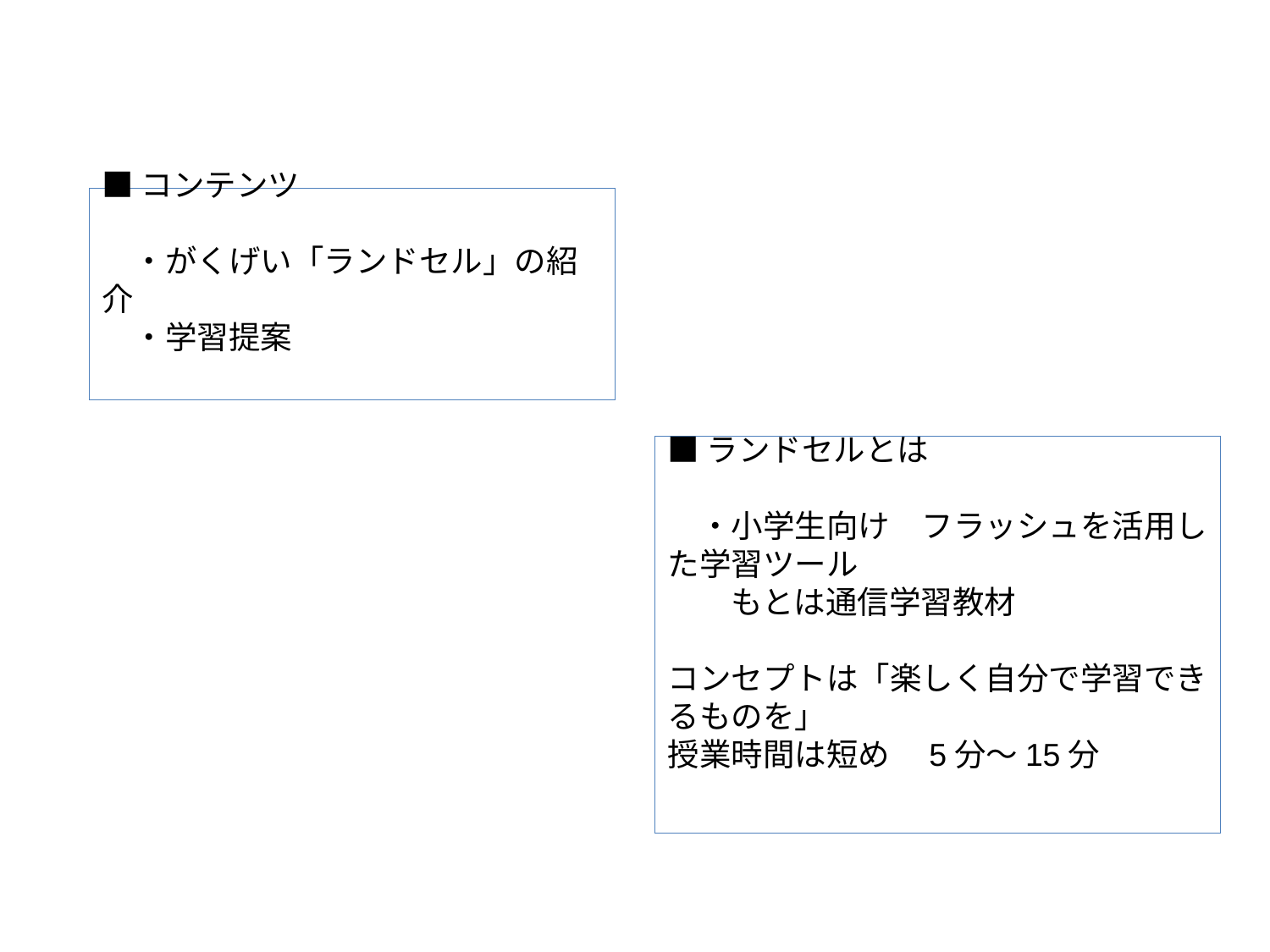

# ■コンテンツ 　・がくげい「ランドセル」の紹介 　・学習提案
■ランドセルとは
　・小学生向け　フラッシュを活用した学習ツール
　　もとは通信学習教材
コンセプトは「楽しく自分で学習できるものを」
授業時間は短め　5分～15分